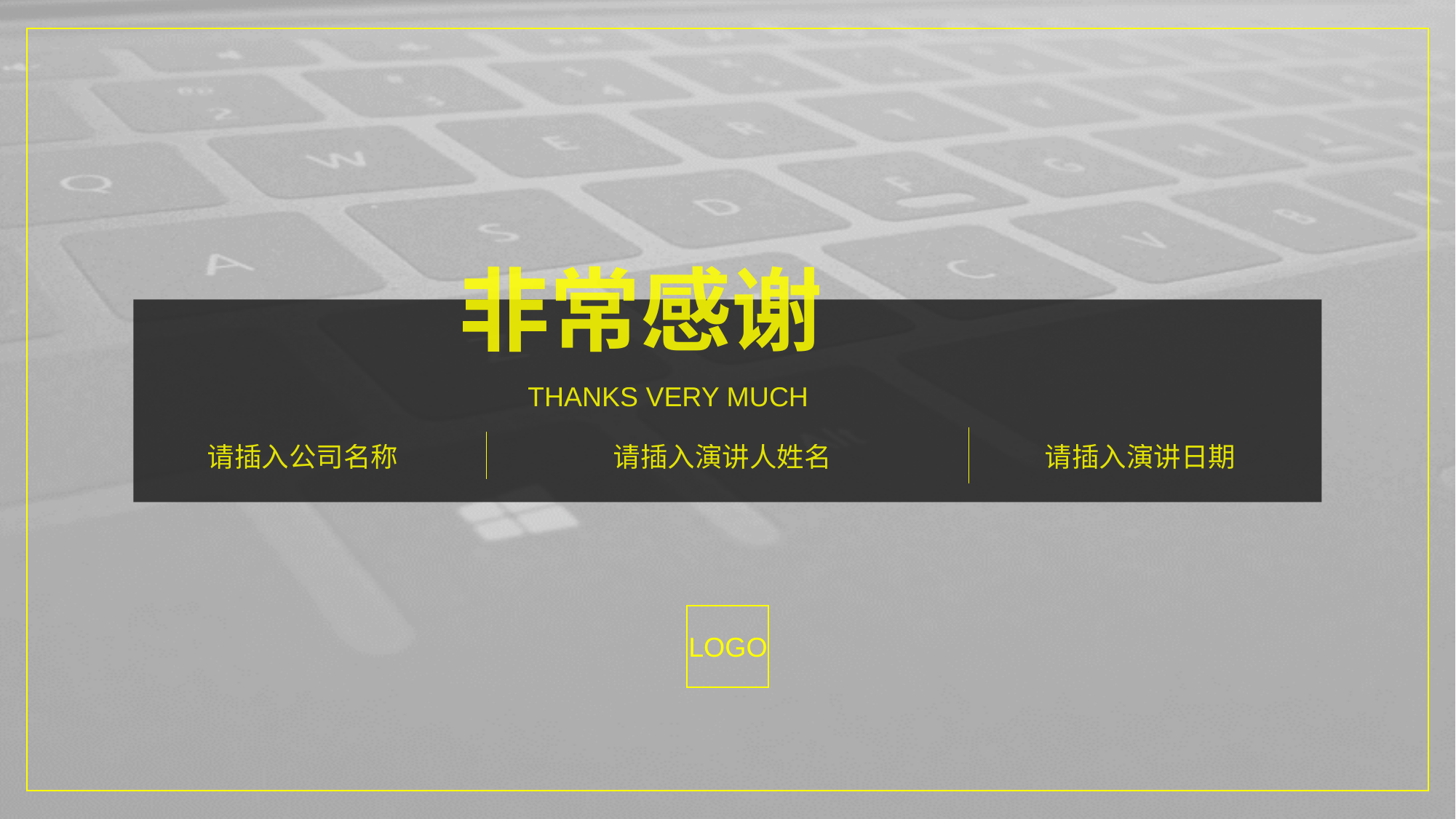

非常感谢

THANKS VERY MUCH
请插入公司名称
请插入演讲人姓名
请插入演讲日期

LOGO